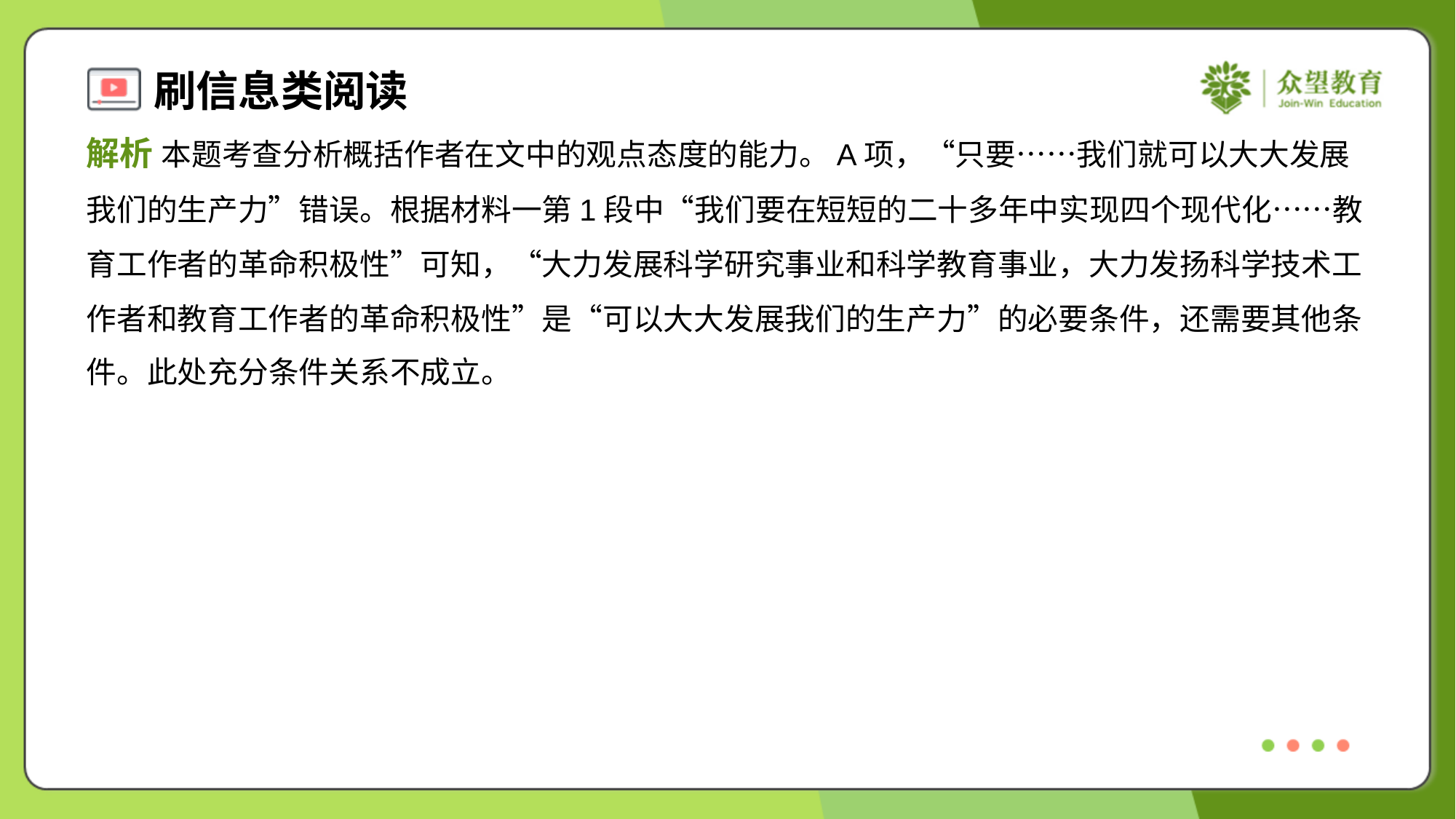

解析 本题考查分析概括作者在文中的观点态度的能力。A项，“只要……我们就可以大大发展
我们的生产力”错误。根据材料一第1段中“我们要在短短的二十多年中实现四个现代化……教
育工作者的革命积极性”可知，“大力发展科学研究事业和科学教育事业，大力发扬科学技术工
作者和教育工作者的革命积极性”是“可以大大发展我们的生产力”的必要条件，还需要其他条
件。此处充分条件关系不成立。